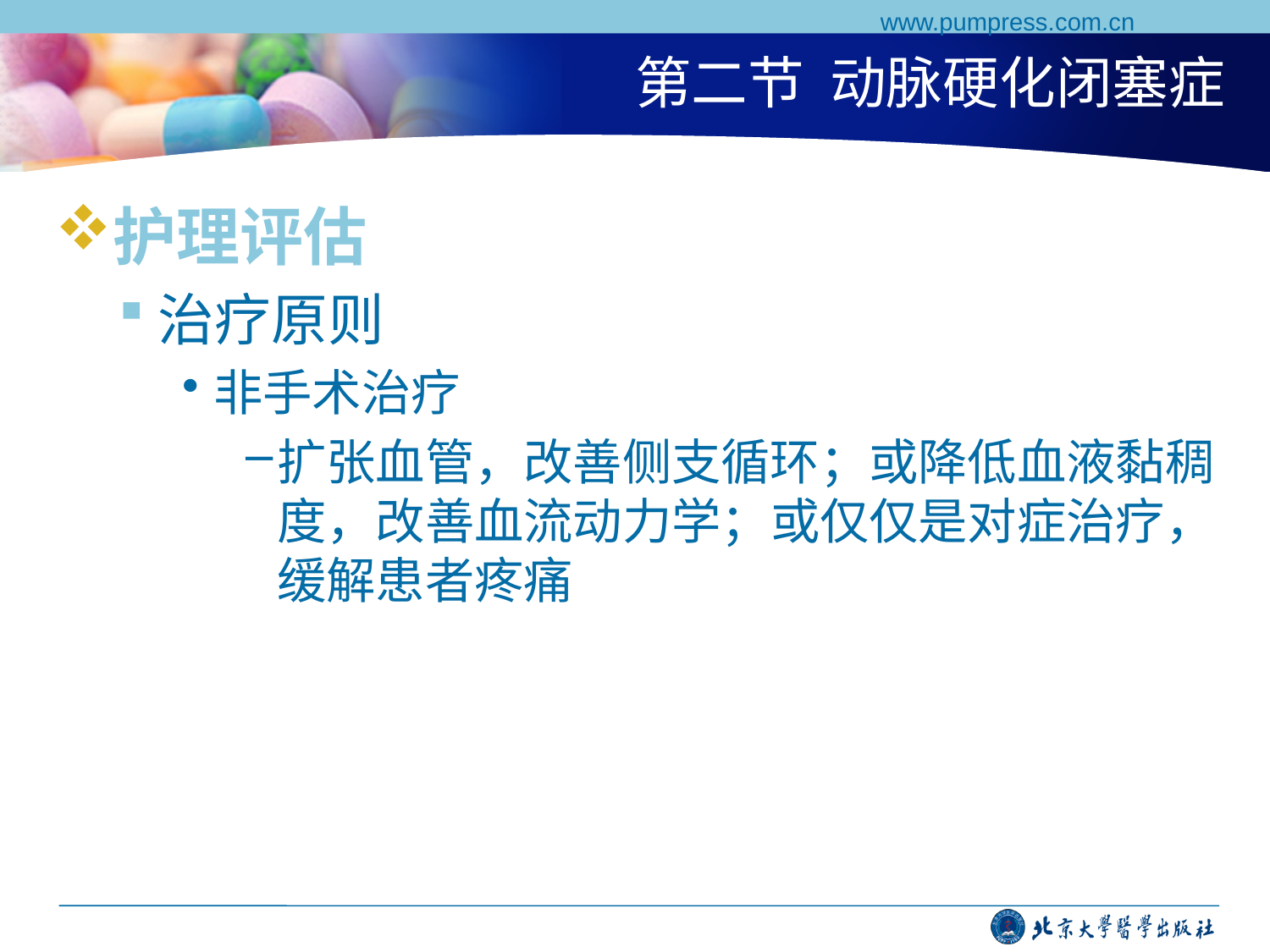

www.pumpress.com.cn
# 第二节  动脉硬化闭塞症
护理评估
治疗原则
非手术治疗
扩张血管，改善侧支循环；或降低血液黏稠度，改善血流动力学；或仅仅是对症治疗，缓解患者疼痛